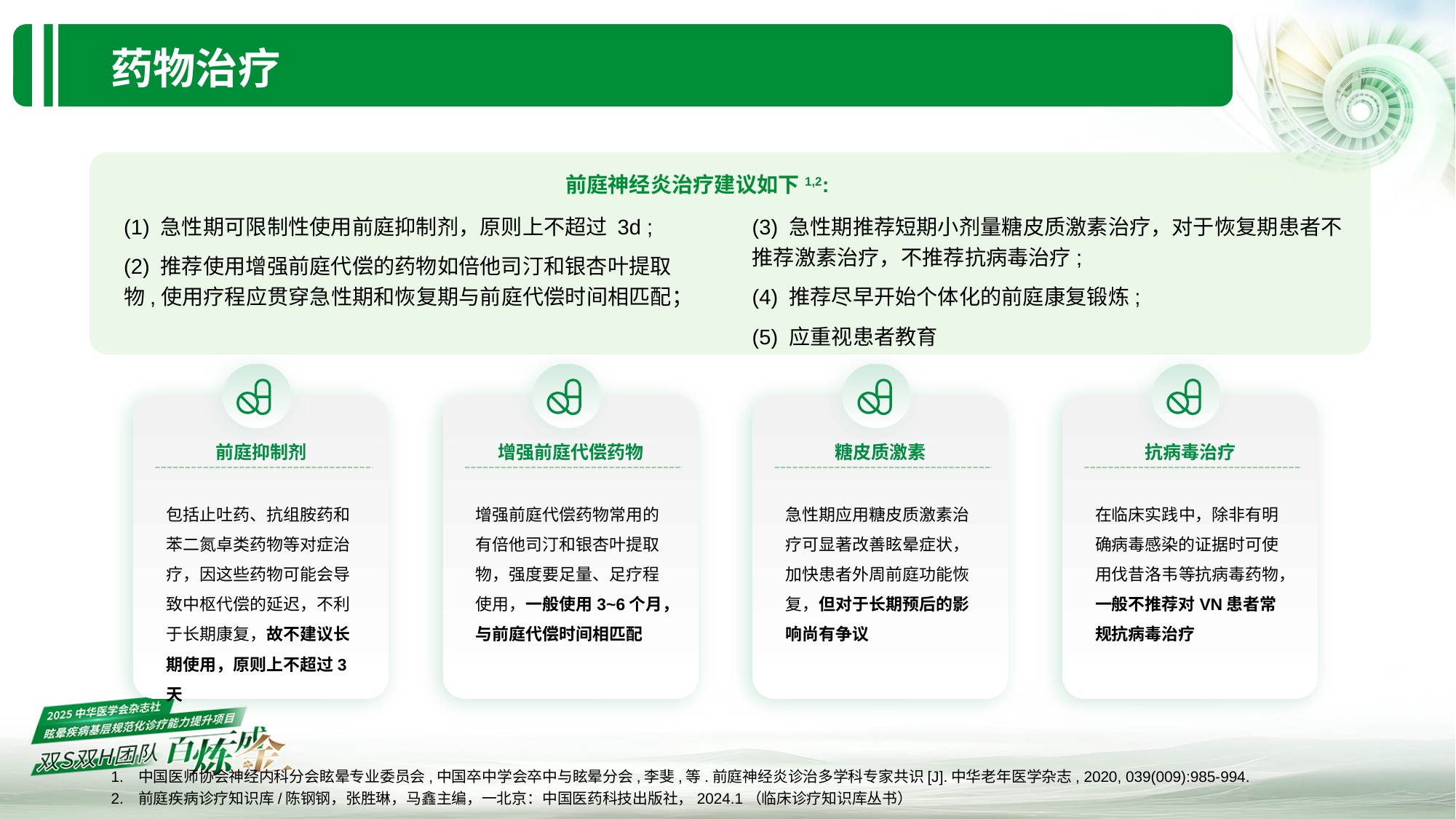

药物治疗

前庭神经炎治疗建议如下1,2:
(1) 急性期可限制性使用前庭抑制剂，原则上不超过 3d ;
(2) 推荐使用增强前庭代偿的药物如倍他司汀和银杏叶提取物,使用疗程应贯穿急性期和恢复期与前庭代偿时间相匹配；
(3) 急性期推荐短期小剂量糖皮质激素治疗，对于恢复期患者不推荐激素治疗，不推荐抗病毒治疗;
(4) 推荐尽早开始个体化的前庭康复锻炼;
(5) 应重视患者教育

前庭抑制剂
包括止吐药、抗组胺药和苯二氮卓类药物等对症治疗，因这些药物可能会导致中枢代偿的延迟，不利于长期康复，故不建议长期使用，原则上不超过3天

增强前庭代偿药物
增强前庭代偿药物常用的有倍他司汀和银杏叶提取物，强度要足量、足疗程使用，一般使用3~6个月，与前庭代偿时间相匹配

糖皮质激素
急性期应用糖皮质激素治疗可显著改善眩晕症状，加快患者外周前庭功能恢复，但对于长期预后的影响尚有争议

抗病毒治疗
在临床实践中，除非有明确病毒感染的证据时可使用伐昔洛韦等抗病毒药物，一般不推荐对VN患者常规抗病毒治疗

中国医师协会神经内科分会眩晕专业委员会,中国卒中学会卒中与眩晕分会,李斐,等.前庭神经炎诊治多学科专家共识[J].中华老年医学杂志, 2020, 039(009):985-994.
前庭疾病诊疗知识库/陈钢钢，张胜琳，马鑫主编，一北京：中国医药科技出版社，2024.1（临床诊疗知识库丛书）